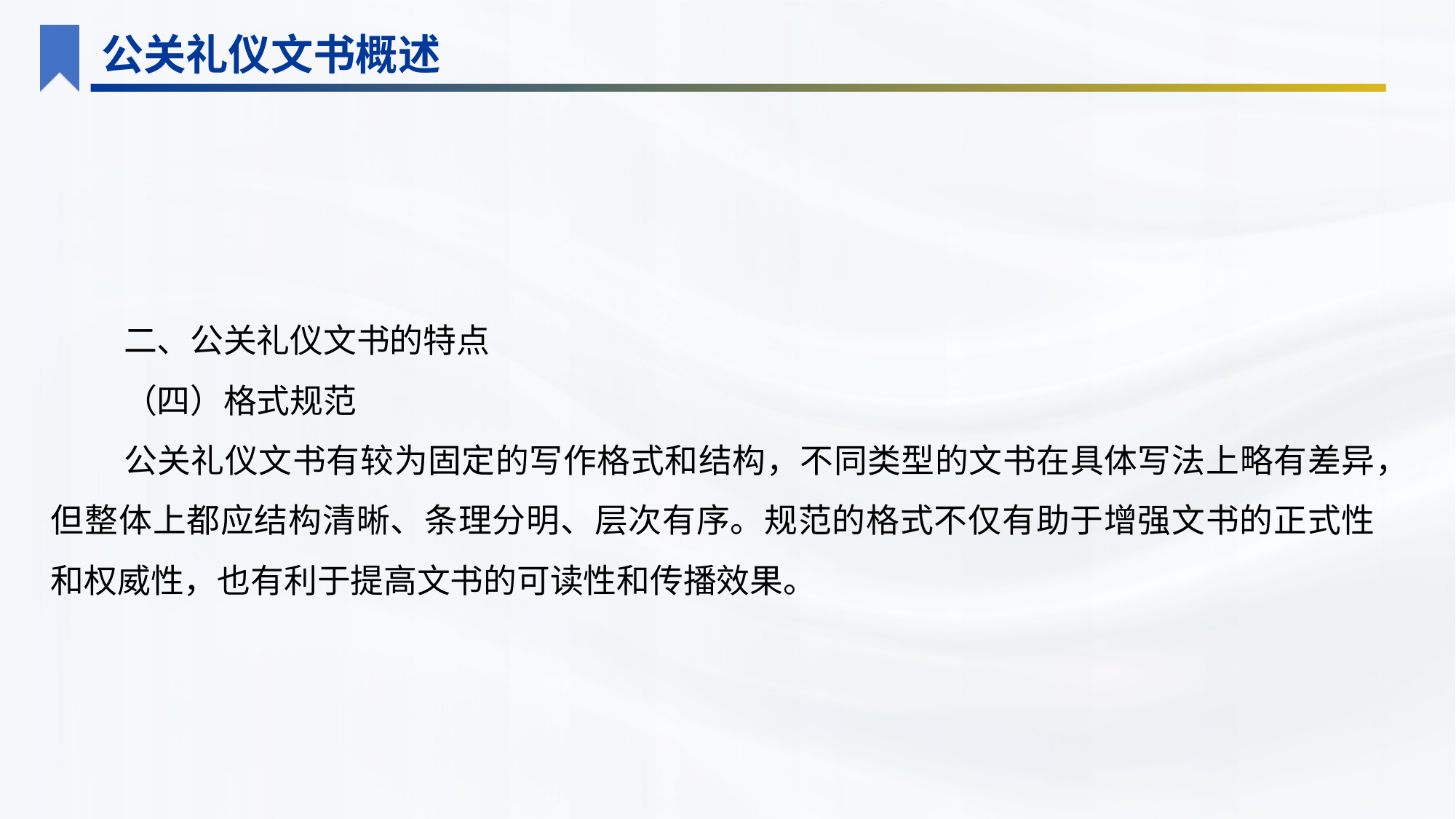

公关礼仪文书概述
二、公关礼仪文书的特点
（四）格式规范
公关礼仪文书有较为固定的写作格式和结构，不同类型的文书在具体写法上略有差异，但整体上都应结构清晰、条理分明、层次有序。规范的格式不仅有助于增强文书的正式性和权威性，也有利于提高文书的可读性和传播效果。